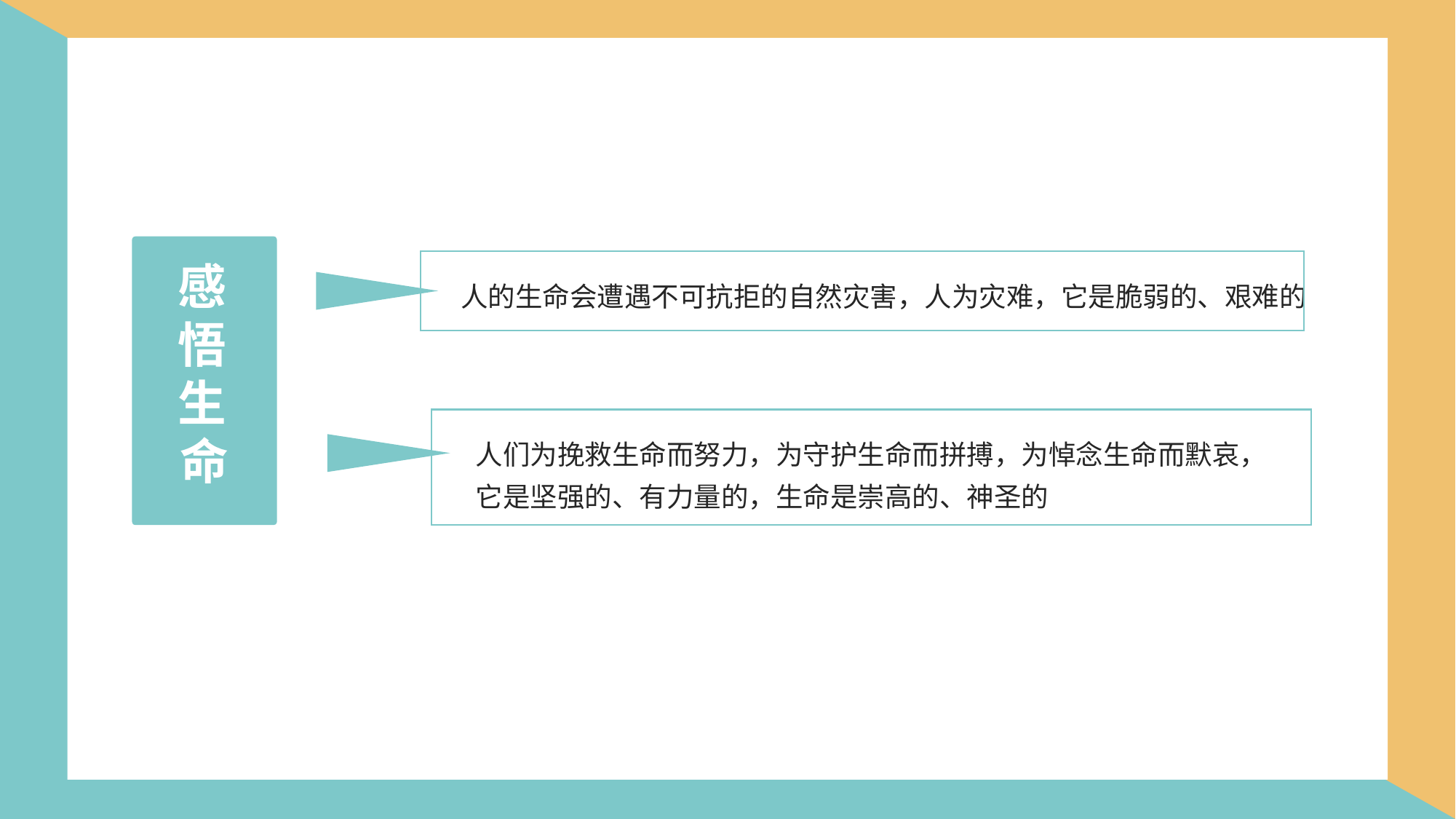

感悟生命

人的生命会遭遇不可抗拒的自然灾害，人为灾难，它是脆弱的、艰难的

人们为挽救生命而努力，为守护生命而拼搏，为悼念生命而默哀，
它是坚强的、有力量的，生命是崇高的、神圣的